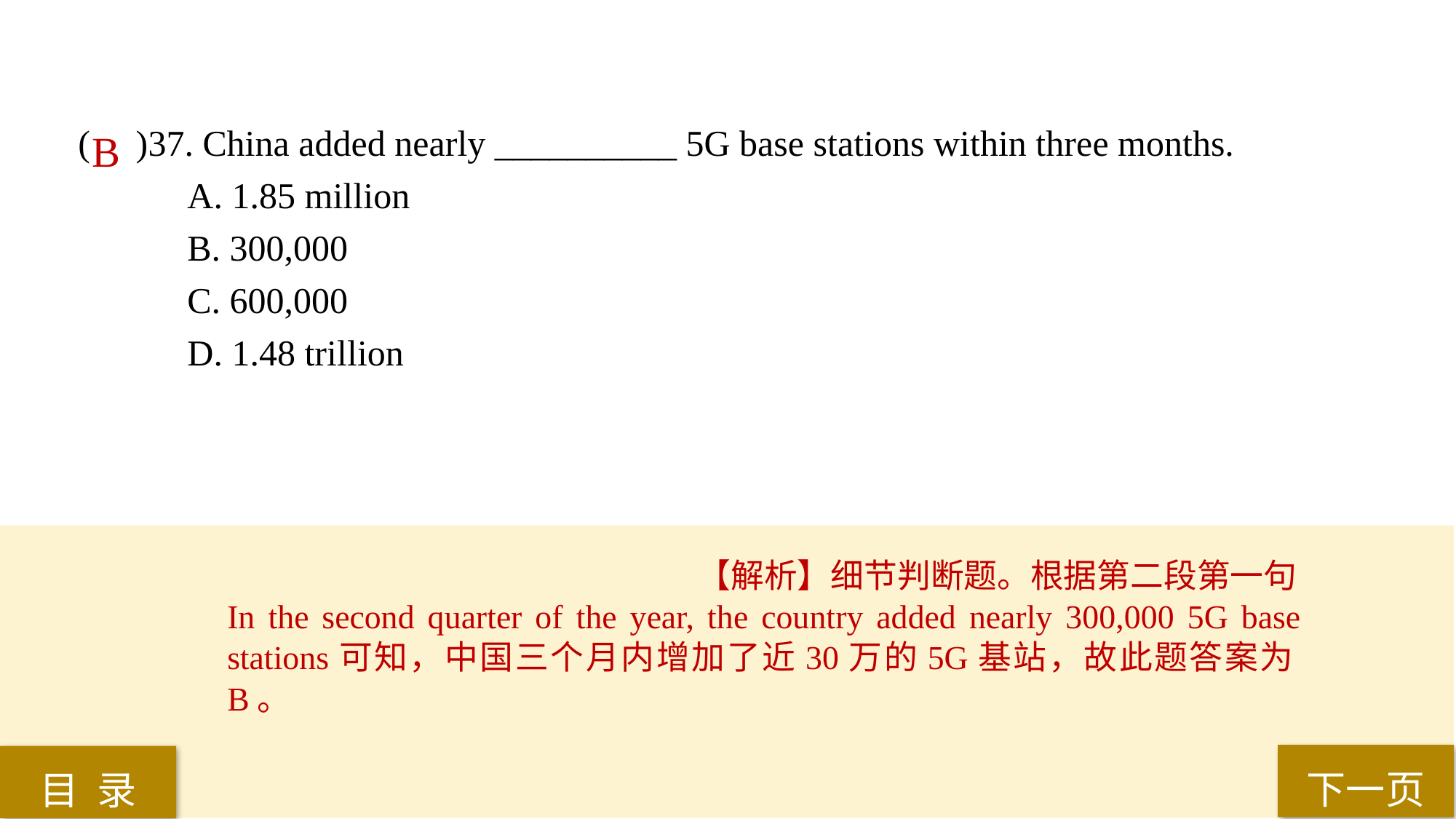

(     )37. China added nearly __________ 5G base stations within three months.
A. 1.85 million
B. 300,000
C. 600,000
D. 1.48 trillion
B
【解析】细节判断题。根据第二段第一句In the second quarter of the year, the country added nearly 300,000 5G base stations可知，中国三个月内增加了近30万的5G基站，故此题答案为B。